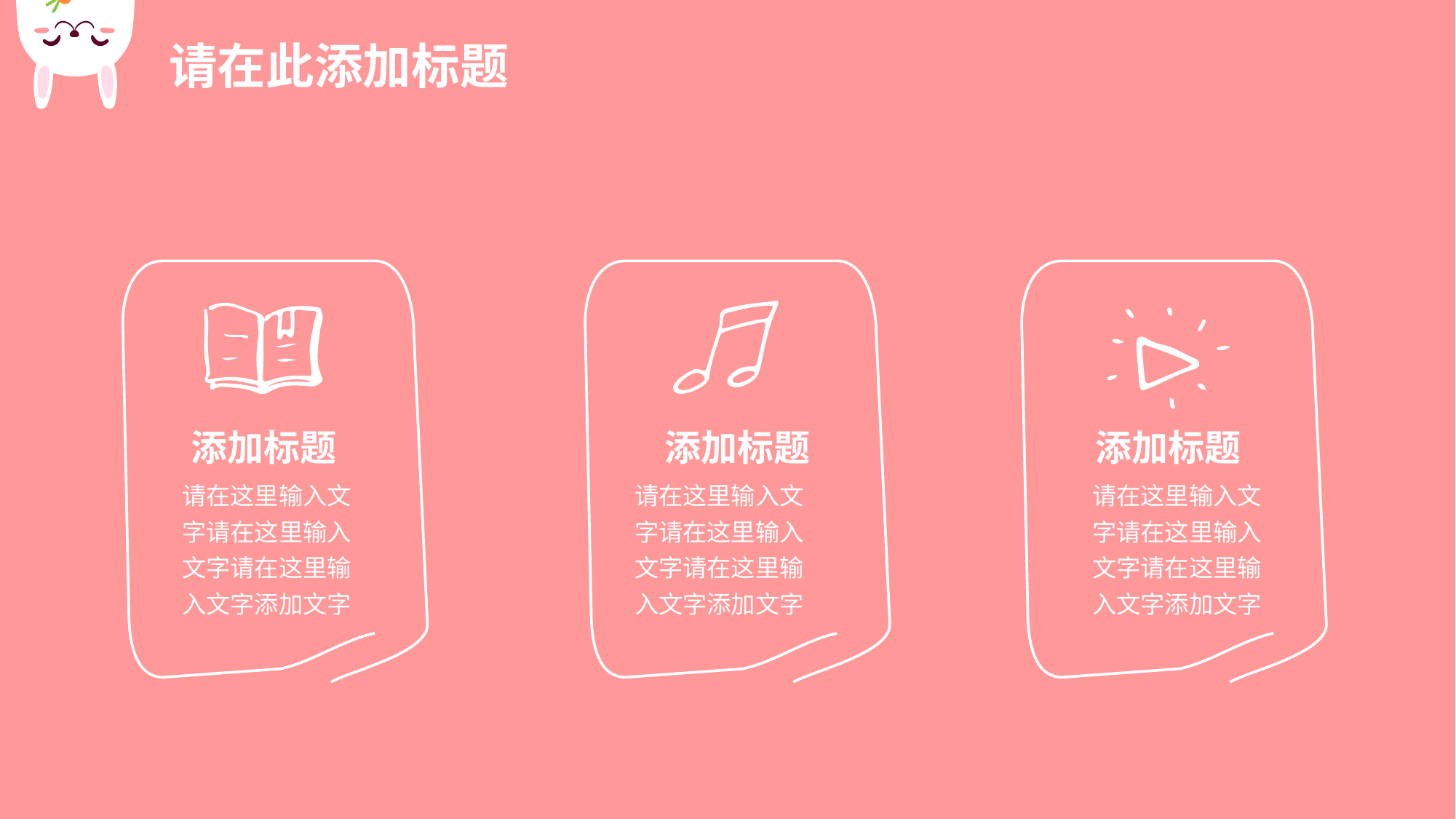

请在此添加标题

添加标题
添加标题
添加标题
请在这里输入文字请在这里输入文字请在这里输入文字添加文字
请在这里输入文字请在这里输入文字请在这里输入文字添加文字
请在这里输入文字请在这里输入文字请在这里输入文字添加文字